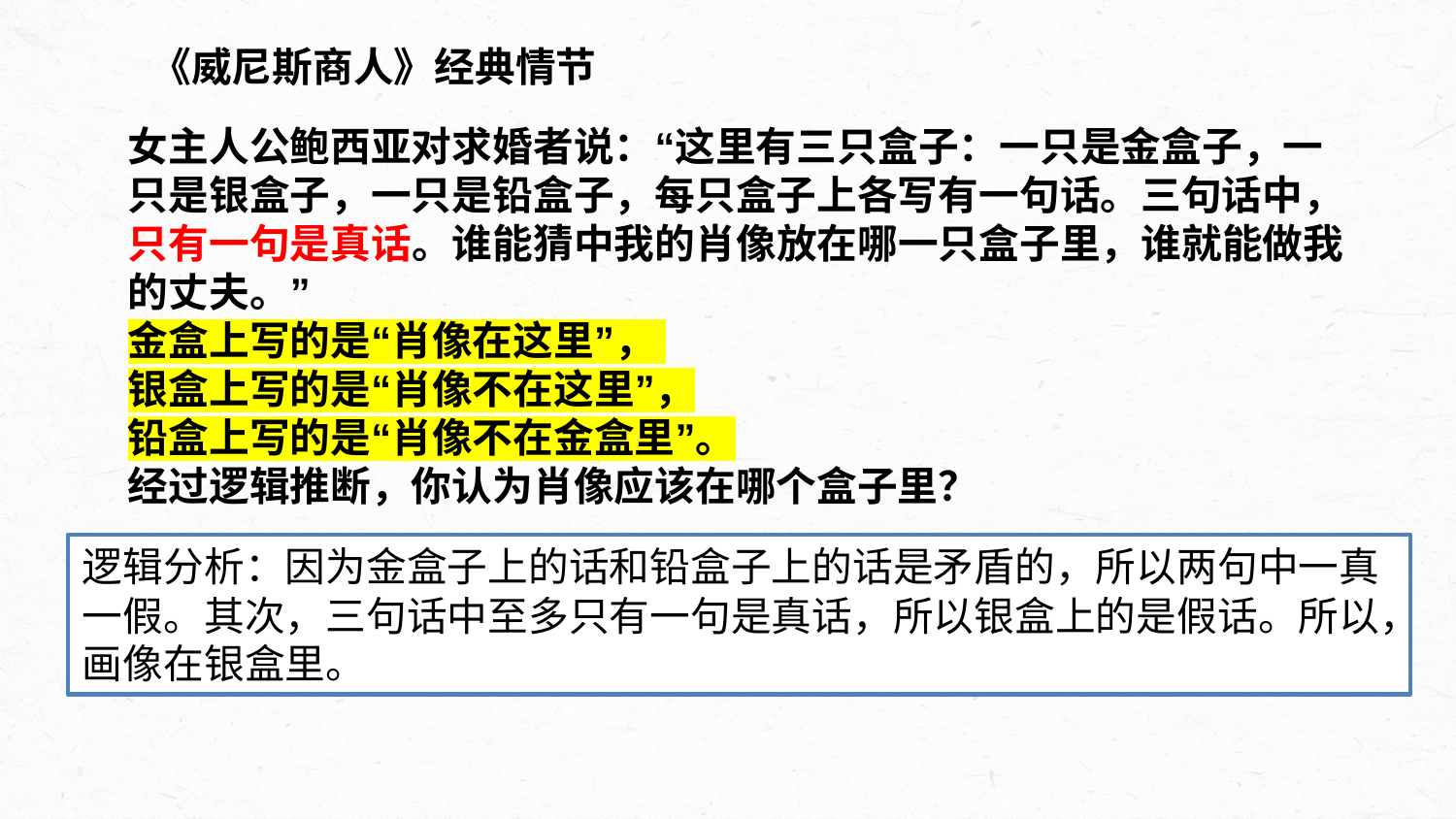

《威尼斯商人》经典情节
女主人公鲍西亚对求婚者说：“这里有三只盒子：一只是金盒子，一只是银盒子，一只是铅盒子，每只盒子上各写有一句话。三句话中，只有一句是真话。谁能猜中我的肖像放在哪一只盒子里，谁就能做我的丈夫。”
金盒上写的是“肖像在这里”，
银盒上写的是“肖像不在这里”，
铅盒上写的是“肖像不在金盒里”。
经过逻辑推断，你认为肖像应该在哪个盒子里？
逻辑分析：因为金盒子上的话和铅盒子上的话是矛盾的，所以两句中一真一假。其次，三句话中至多只有一句是真话，所以银盒上的是假话。所以，画像在银盒里。